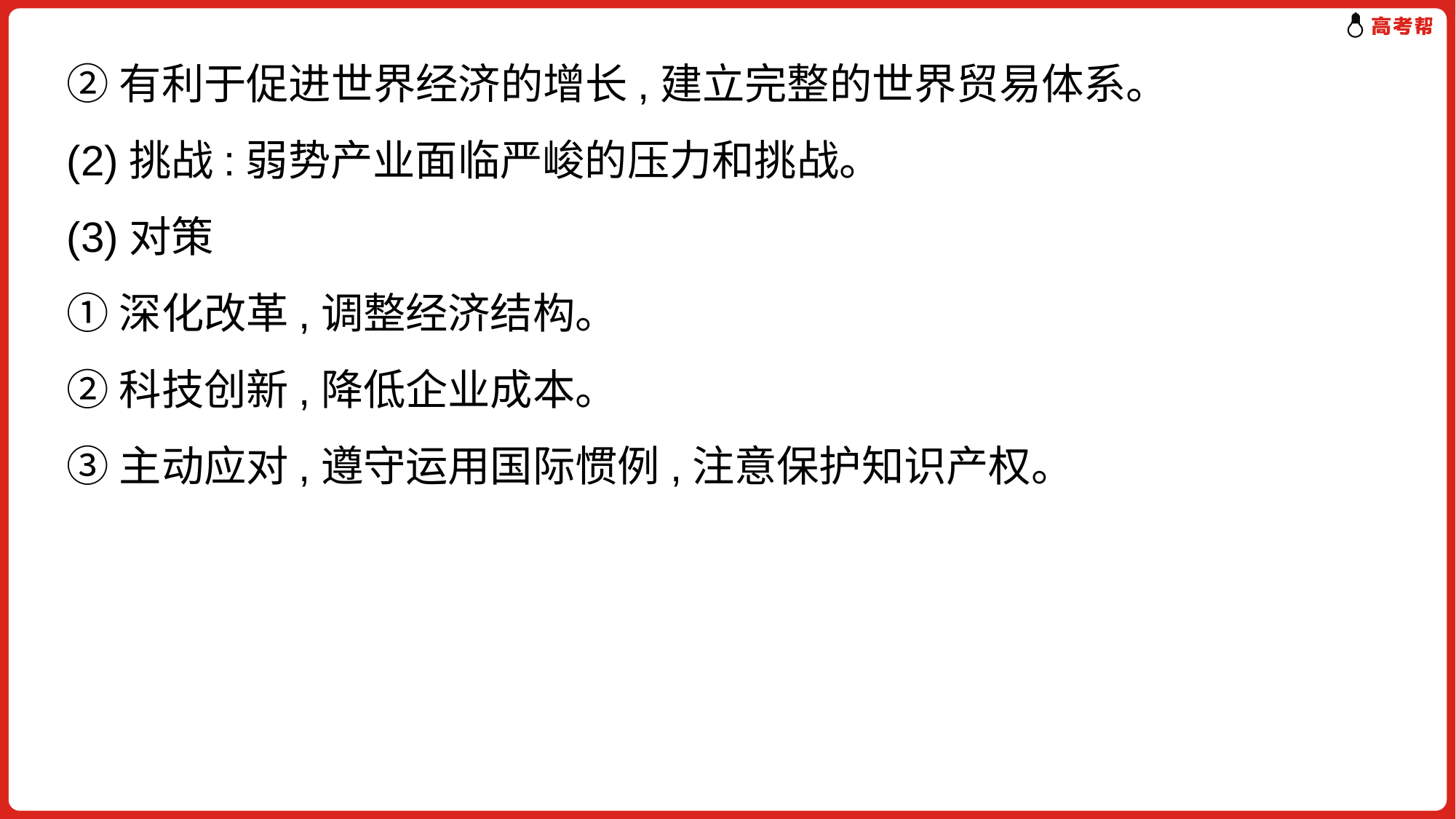

②有利于促进世界经济的增长,建立完整的世界贸易体系。
(2)挑战:弱势产业面临严峻的压力和挑战。
(3)对策
①深化改革,调整经济结构。
②科技创新,降低企业成本。
③主动应对,遵守运用国际惯例,注意保护知识产权。